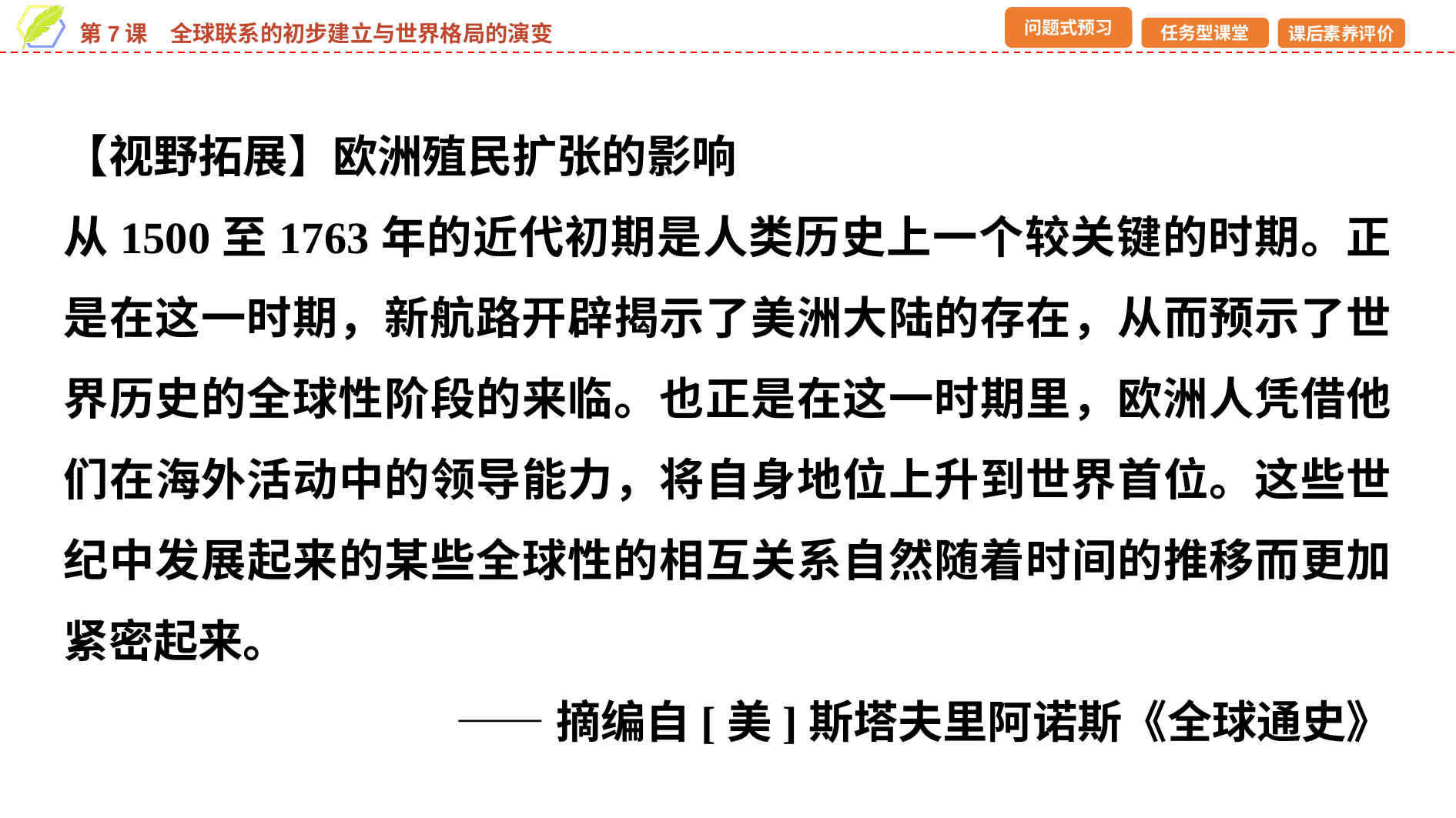

【视野拓展】欧洲殖民扩张的影响
从1500至1763年的近代初期是人类历史上一个较关键的时期。正是在这一时期，新航路开辟揭示了美洲大陆的存在，从而预示了世界历史的全球性阶段的来临。也正是在这一时期里，欧洲人凭借他们在海外活动中的领导能力，将自身地位上升到世界首位。这些世纪中发展起来的某些全球性的相互关系自然随着时间的推移而更加紧密起来。
——摘编自[美]斯塔夫里阿诺斯《全球通史》